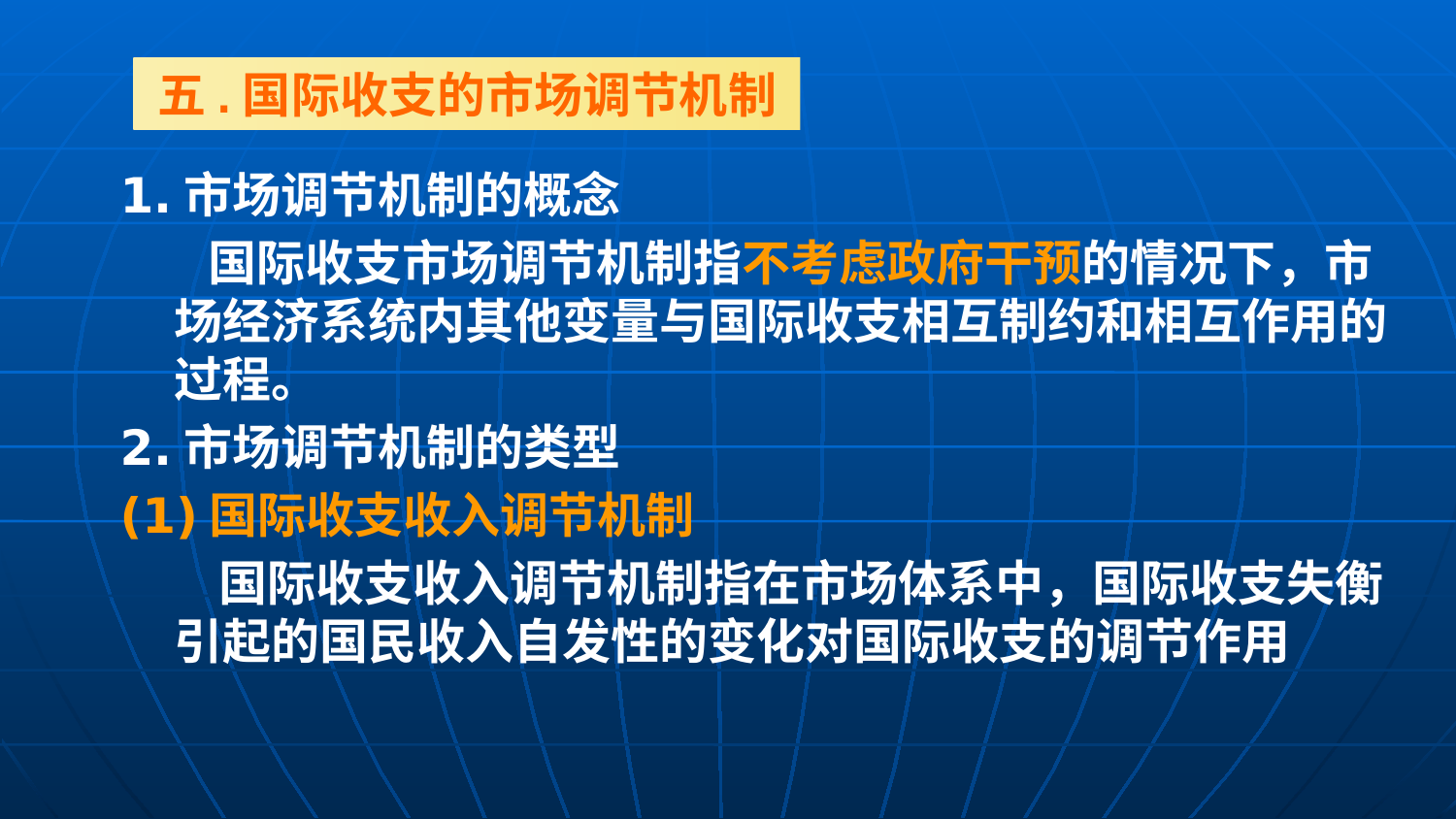

五.国际收支的市场调节机制

1.市场调节机制的概念
       国际收支市场调节机制指不考虑政府干预的情况下，市场经济系统内其他变量与国际收支相互制约和相互作用的过程。
2.市场调节机制的类型
(1)国际收支收入调节机制
        国际收支收入调节机制指在市场体系中，国际收支失衡引起的国民收入自发性的变化对国际收支的调节作用